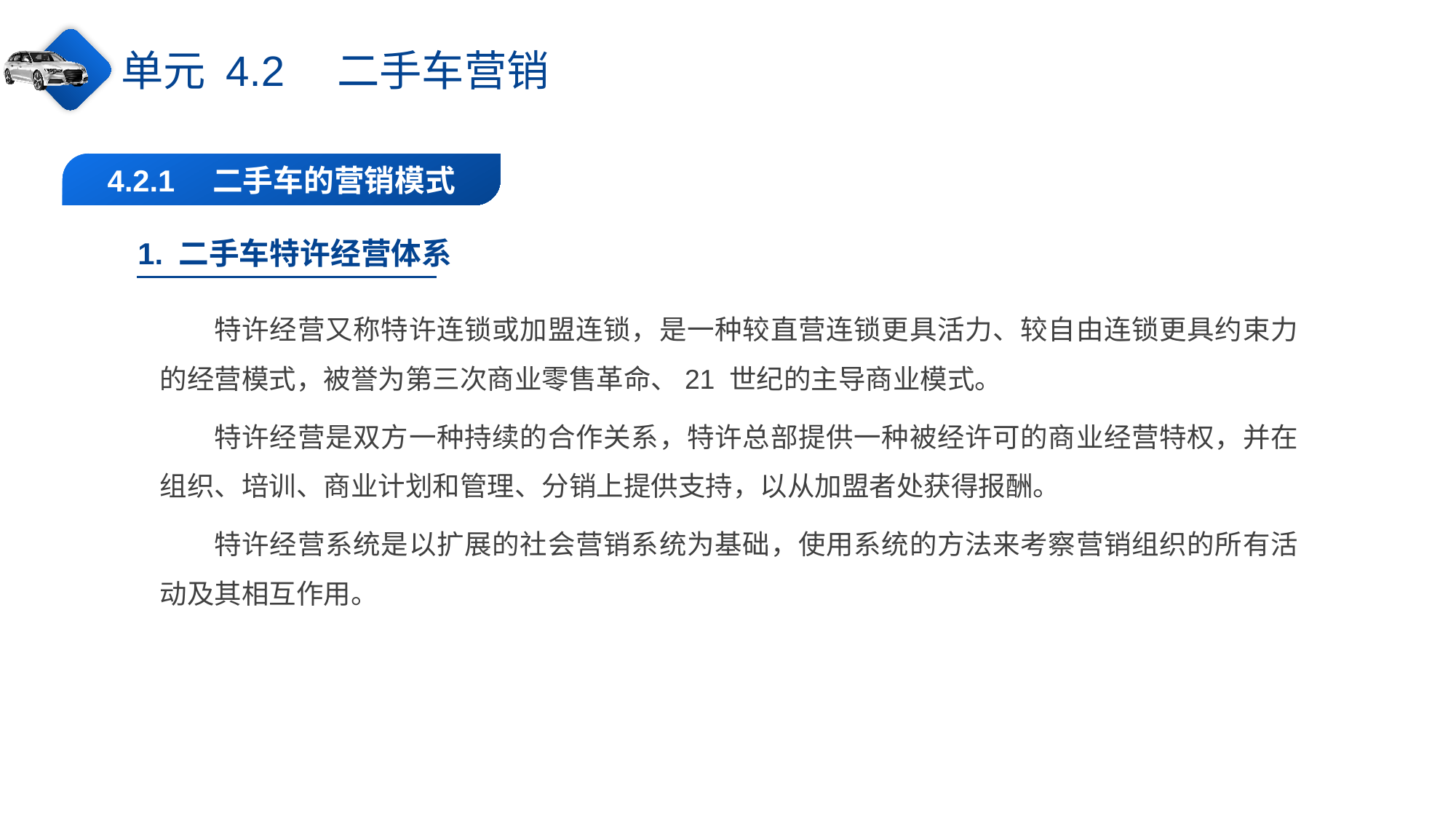

单元 4.2　二手车营销
4.2.1　二手车的营销模式
1. 二手车特许经营体系
特许经营又称特许连锁或加盟连锁，是一种较直营连锁更具活力、较自由连锁更具约束力的经营模式，被誉为第三次商业零售革命、21 世纪的主导商业模式。
特许经营是双方一种持续的合作关系，特许总部提供一种被经许可的商业经营特权，并在组织、培训、商业计划和管理、分销上提供支持，以从加盟者处获得报酬。
特许经营系统是以扩展的社会营销系统为基础，使用系统的方法来考察营销组织的所有活动及其相互作用。